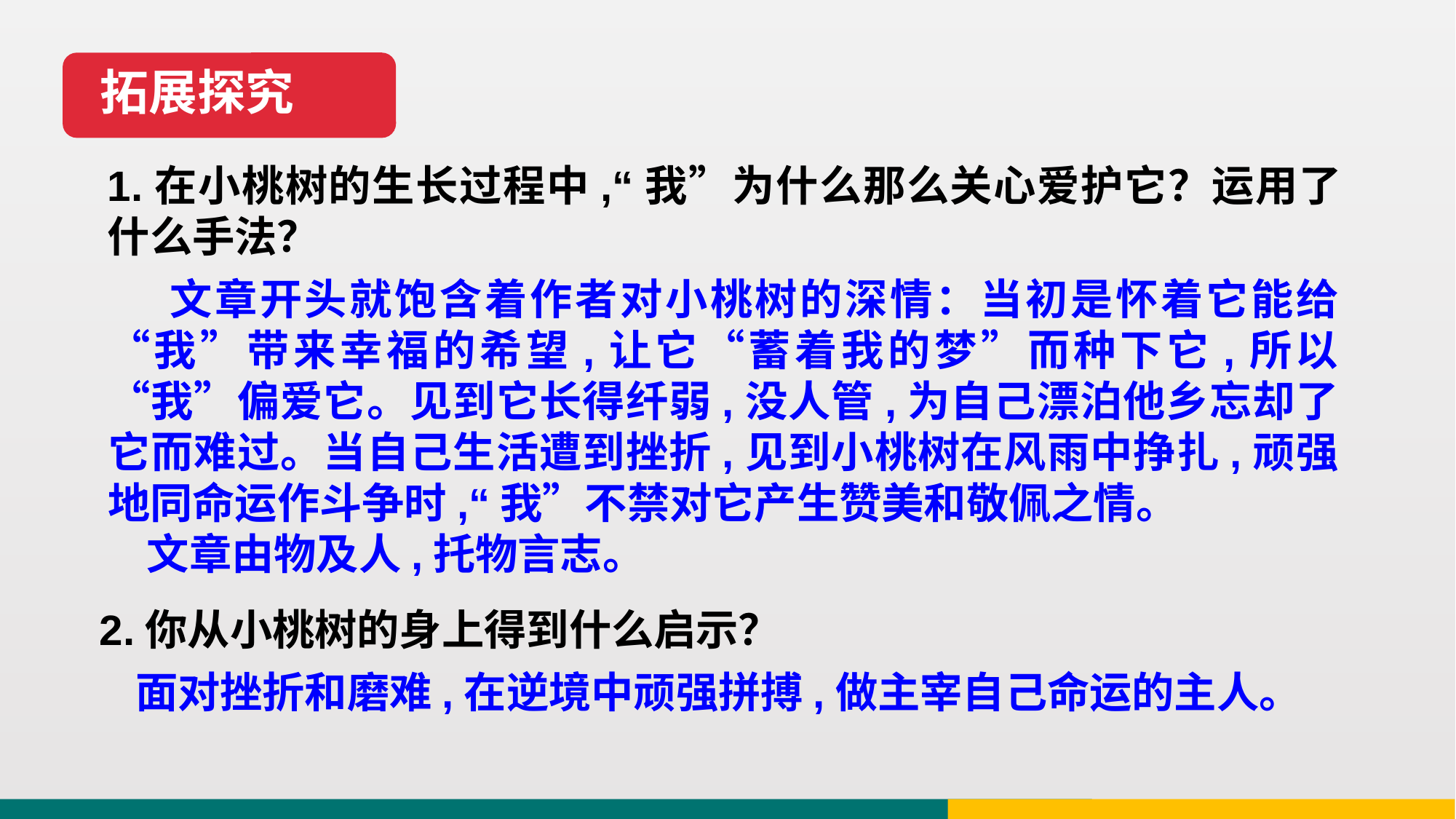

拓展探究
1.在小桃树的生长过程中,“我”为什么那么关心爱护它？运用了什么手法？
    文章开头就饱含着作者对小桃树的深情：当初是怀着它能给“我”带来幸福的希望,让它“蓄着我的梦”而种下它,所以“我”偏爱它。见到它长得纤弱,没人管,为自己漂泊他乡忘却了它而难过。当自己生活遭到挫折,见到小桃树在风雨中挣扎,顽强地同命运作斗争时,“我”不禁对它产生赞美和敬佩之情。
   文章由物及人,托物言志。
2.你从小桃树的身上得到什么启示？
    面对挫折和磨难,在逆境中顽强拼搏,做主宰自己命运的主人。